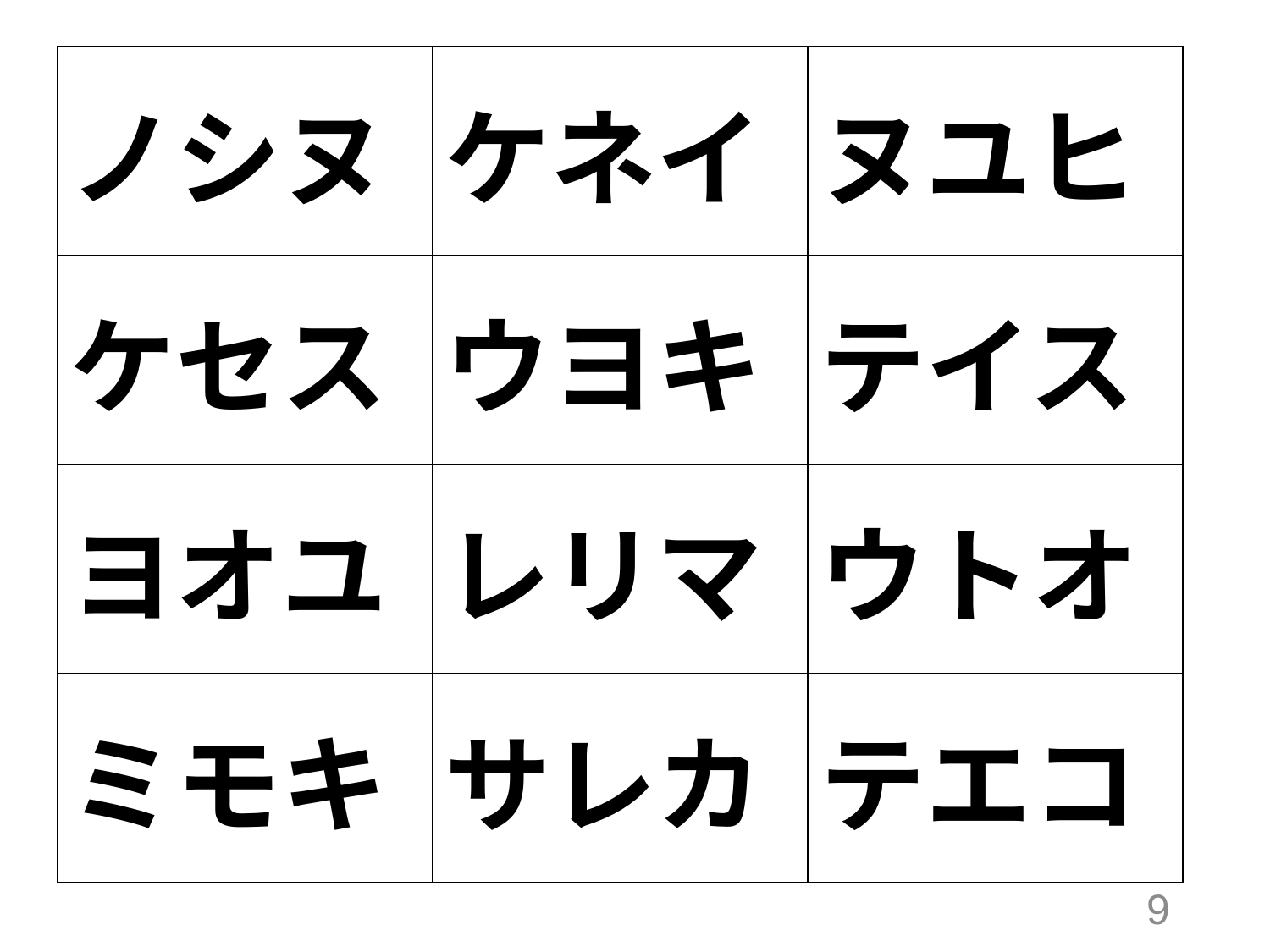

| ノシヌ | ケネイ | ヌユヒ |
| --- | --- | --- |
| ケセス | ウヨキ | テイス |
| ヨオユ | レリマ | ウトオ |
| ミモキ | サレカ | テエコ |
9